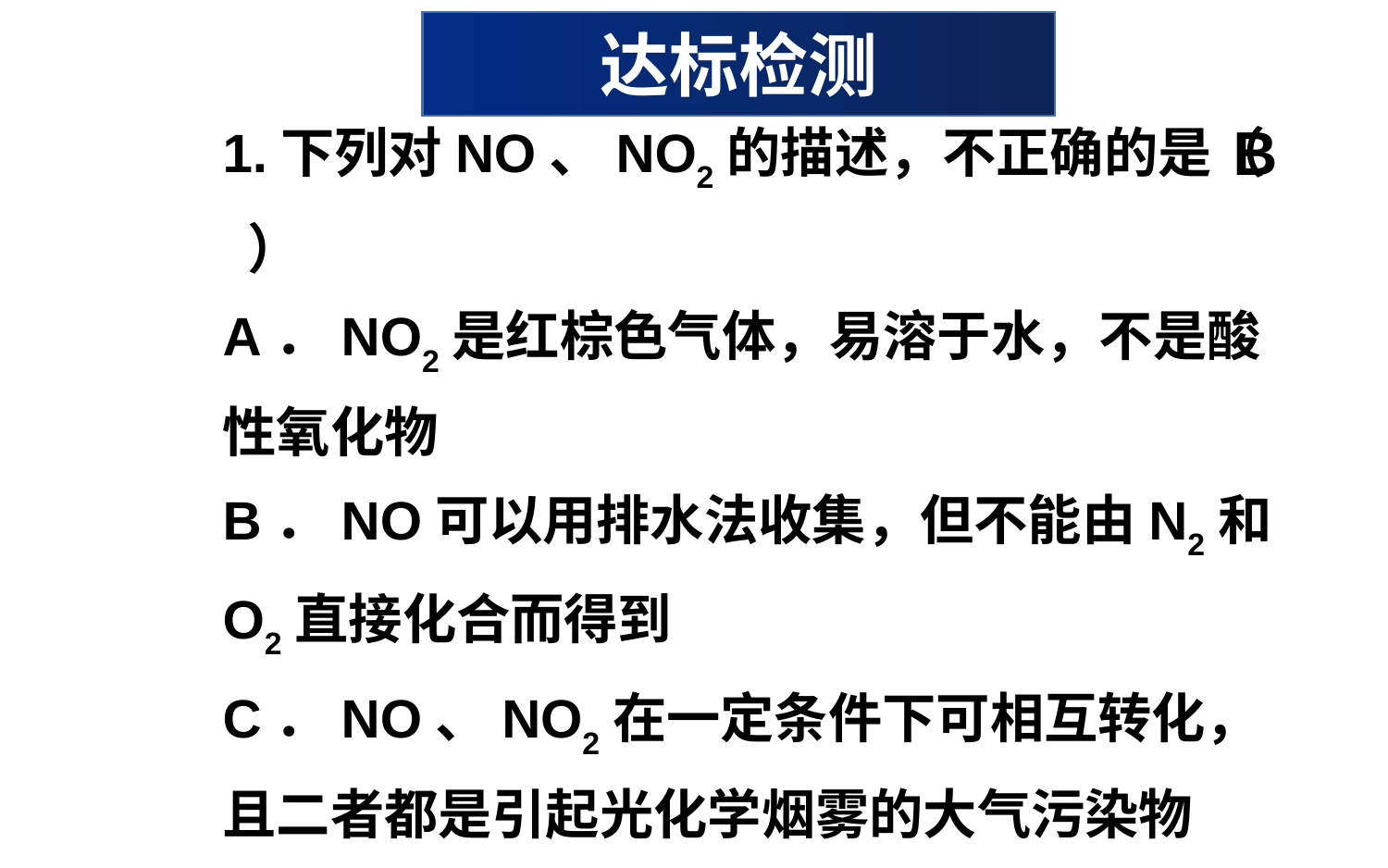

达标检测
1.下列对NO、NO2的描述，不正确的是（    ）
A．NO2是红棕色气体，易溶于水，不是酸性氧化物
B．NO可以用排水法收集，但不能由N2和O2直接化合而得到
C．NO、NO2在一定条件下可相互转化，且二者都是引起光化学烟雾的大气污染物
D．NO、NO2都有毒，且NO是汽车尾气的有害成分之一
B